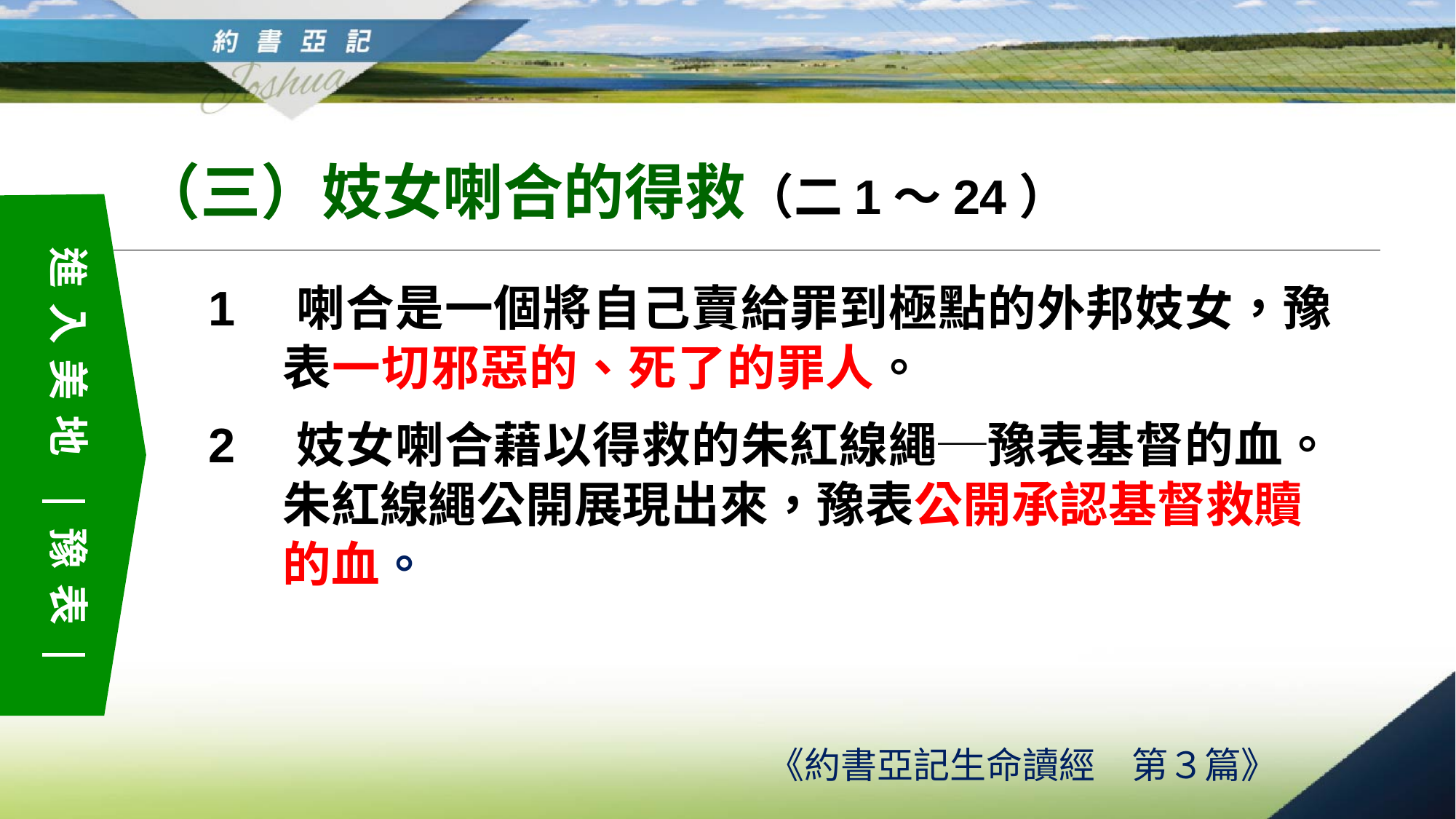

（三）妓女喇合的得救（二1～24）

進入美地　豫表
1　喇合是一個將自己賣給罪到極點的外邦妓女，豫表一切邪惡的、死了的罪人。
2　妓女喇合藉以得救的朱紅線繩─豫表基督的血。朱紅線繩公開展現出來，豫表公開承認基督救贖的血。
《約書亞記生命讀經　第３篇》